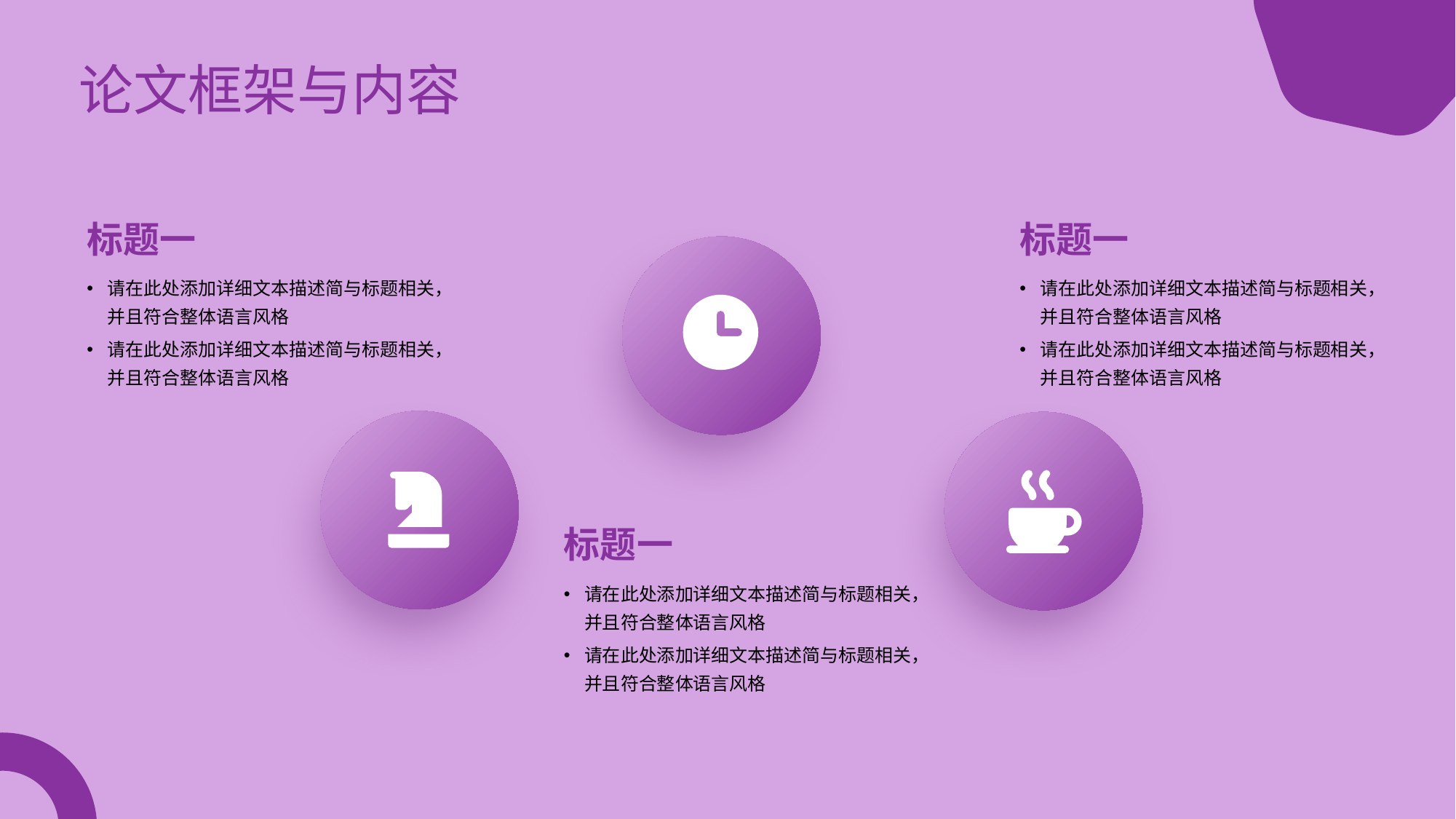

# 论文框架与内容
标题一
标题一

请在此处添加详细文本描述简与标题相关，并且符合整体语言风格
请在此处添加详细文本描述简与标题相关，并且符合整体语言风格
请在此处添加详细文本描述简与标题相关，并且符合整体语言风格
请在此处添加详细文本描述简与标题相关，并且符合整体语言风格

标题一
请在此处添加详细文本描述简与标题相关，并且符合整体语言风格
请在此处添加详细文本描述简与标题相关，并且符合整体语言风格